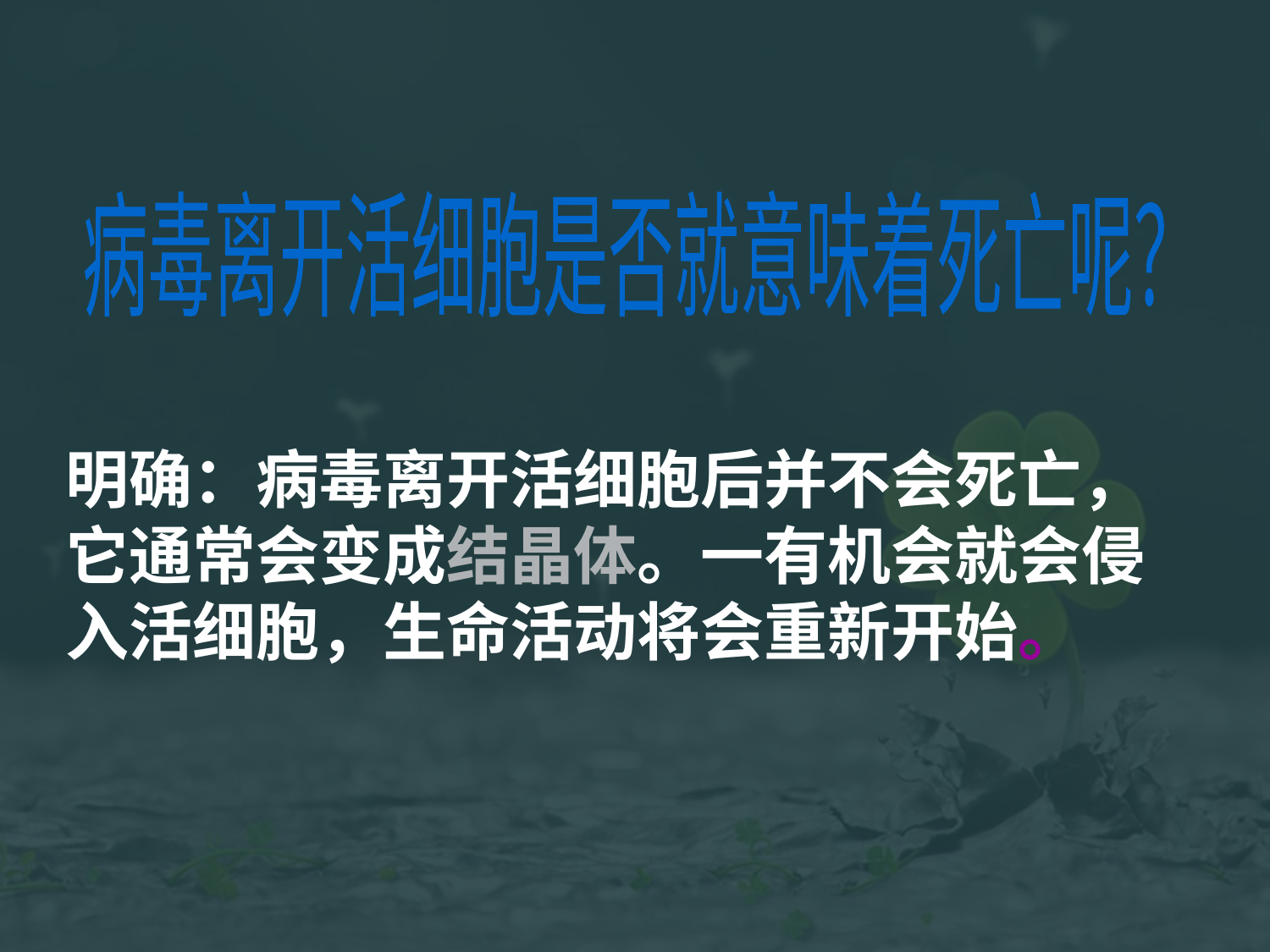

病毒离开活细胞是否就意味着死亡呢？
明确：病毒离开活细胞后并不会死亡，它通常会变成结晶体。一有机会就会侵入活细胞，生命活动将会重新开始。